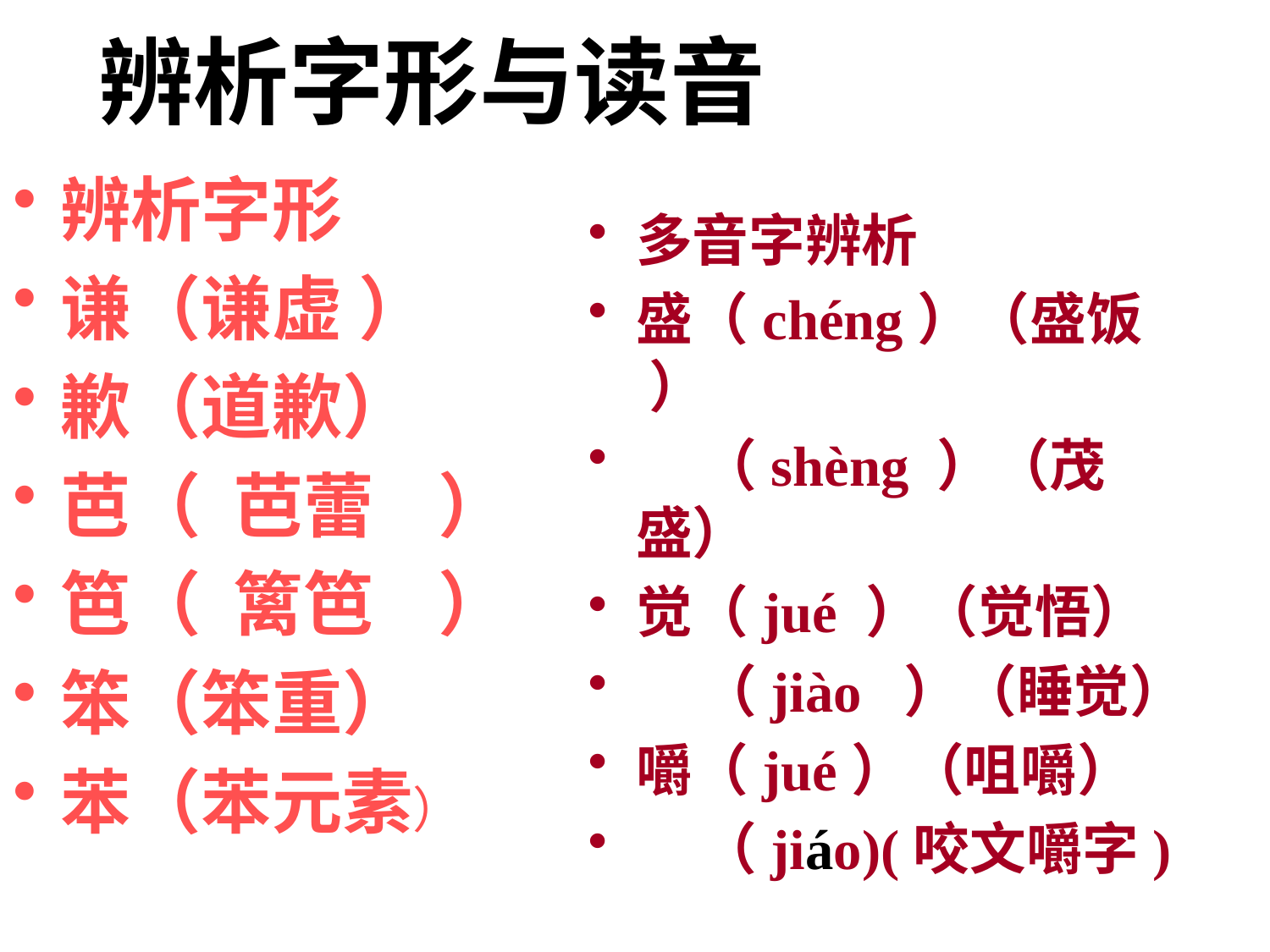

# 辨析字形与读音

多音字辨析
盛（chéng）（盛饭  ）
    （shèng ）（茂盛）
觉（jué ）（觉悟）
    （jiào  ）（睡觉）
嚼（jué）（咀嚼）
    （jiáo)(咬文嚼字)
辨析字形
谦（谦虚 ）
歉（道歉）
芭（  芭蕾    ）
笆（  篱笆    ）
笨（笨重）
苯（苯元素）